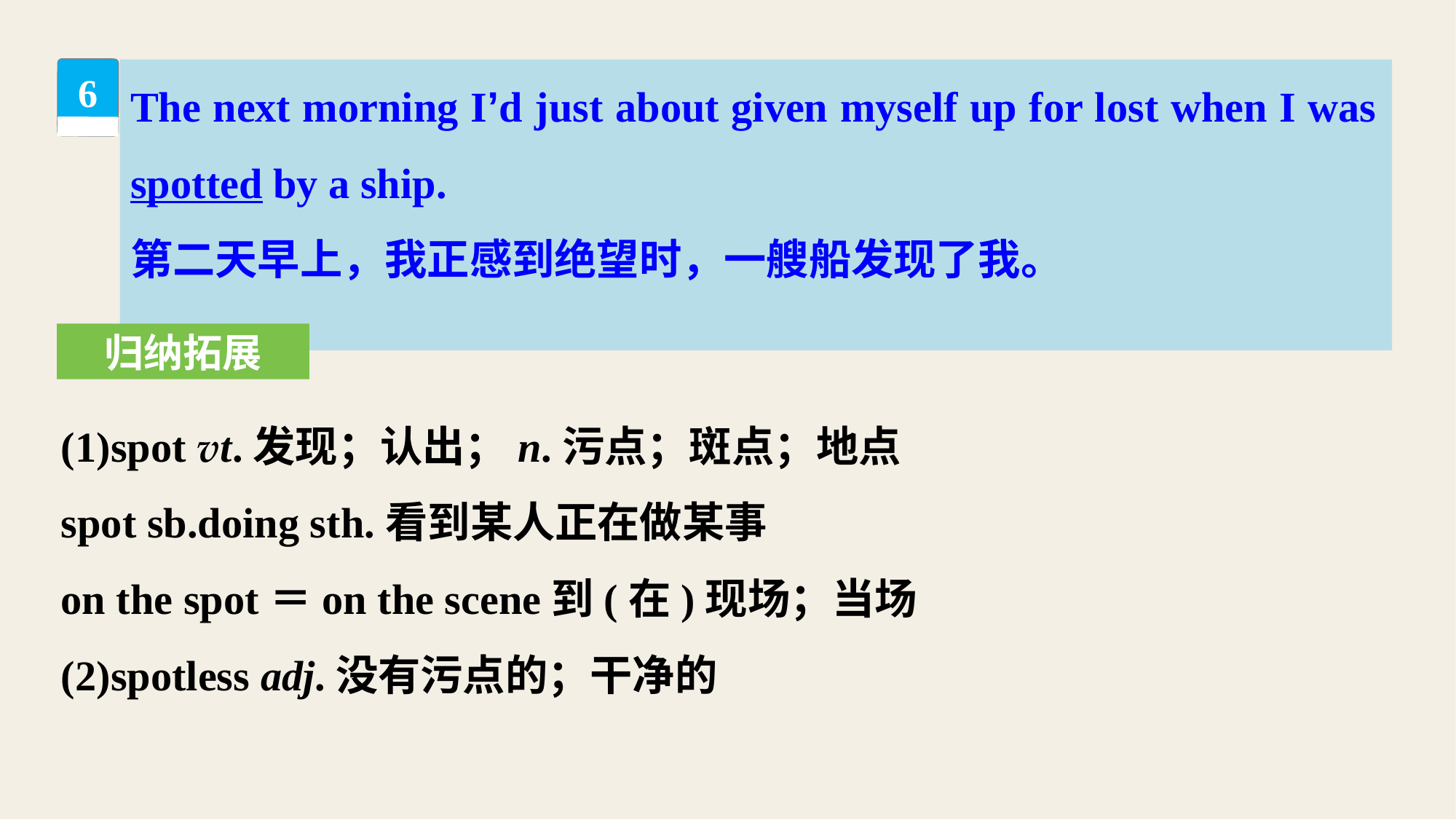

The next morning I’d just about given myself up for lost when I was spotted by a ship.
第二天早上，我正感到绝望时，一艘船发现了我。

6

归纳拓展
(1)spot vt.发现；认出；n.污点；斑点；地点
spot sb.doing sth.看到某人正在做某事
on the spot＝on the scene到(在)现场；当场
(2)spotless adj.没有污点的；干净的